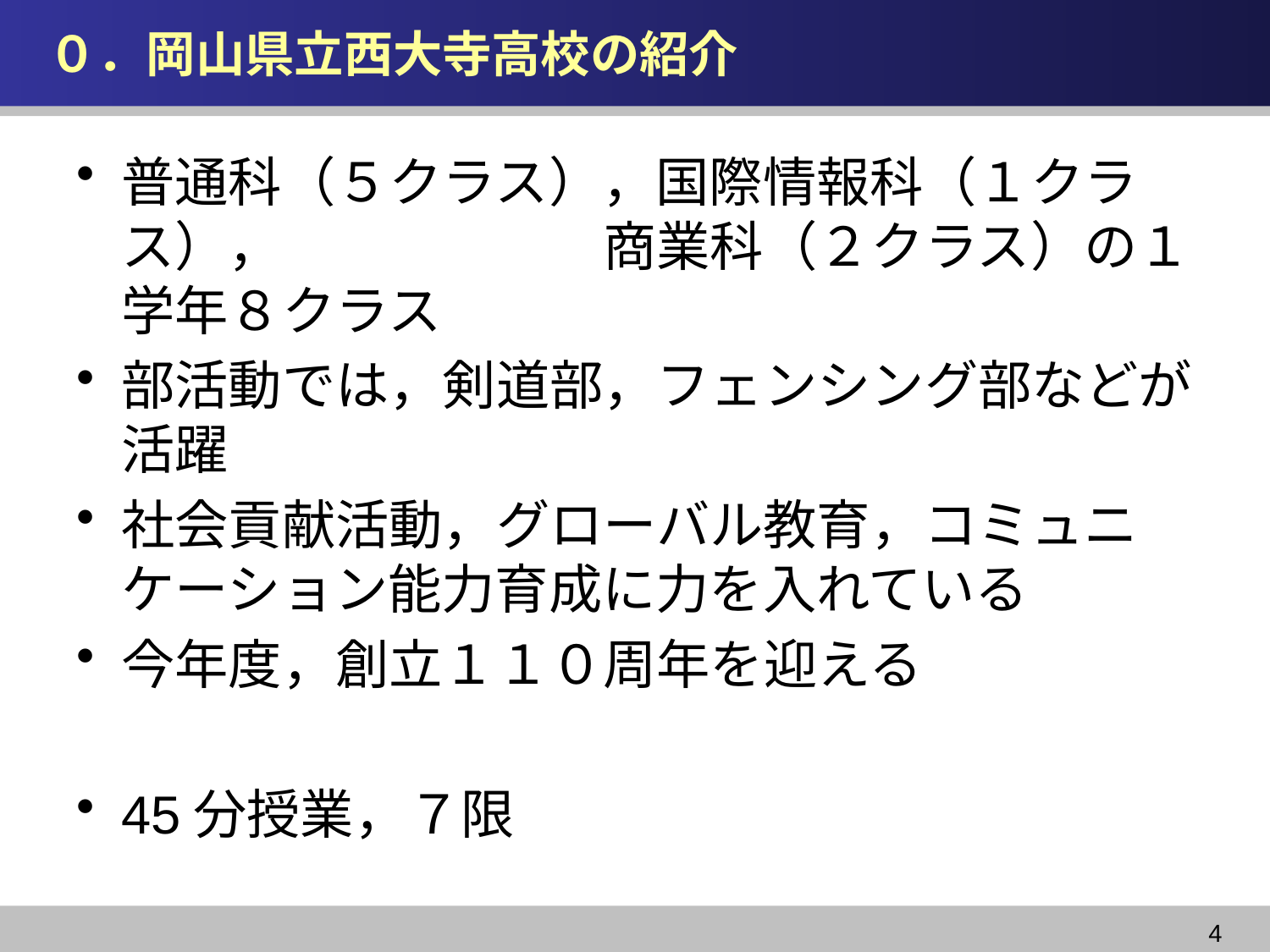

# ０．岡山県立西大寺高校の紹介
普通科（５クラス），国際情報科（１クラス），　　　　　　商業科（２クラス）の１学年８クラス
部活動では，剣道部，フェンシング部などが活躍
社会貢献活動，グローバル教育，コミュニケーション能力育成に力を入れている
今年度，創立１１０周年を迎える

45分授業，７限

4